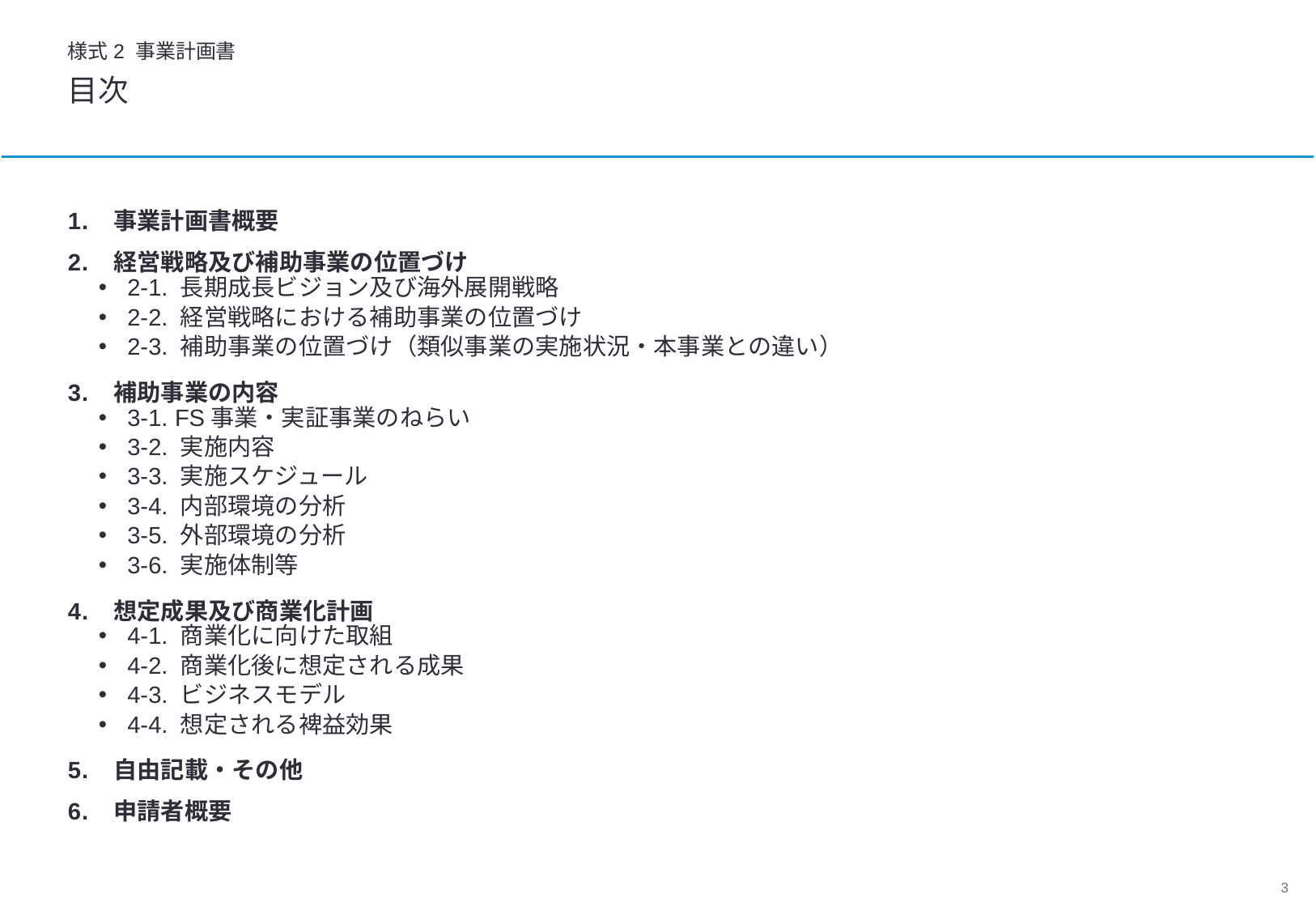

様式2 事業計画書
目次
事業計画書概要
経営戦略及び補助事業の位置づけ
2-1. 長期成長ビジョン及び海外展開戦略
2-2. 経営戦略における補助事業の位置づけ
2-3. 補助事業の位置づけ（類似事業の実施状況・本事業との違い）
補助事業の内容
3-1. FS事業・実証事業のねらい
3-2. 実施内容
3-3. 実施スケジュール
3-4. 内部環境の分析
3-5. 外部環境の分析
3-6. 実施体制等
想定成果及び商業化計画
4-1. 商業化に向けた取組
4-2. 商業化後に想定される成果
4-3. ビジネスモデル
4-4. 想定される裨益効果
自由記載・その他
申請者概要